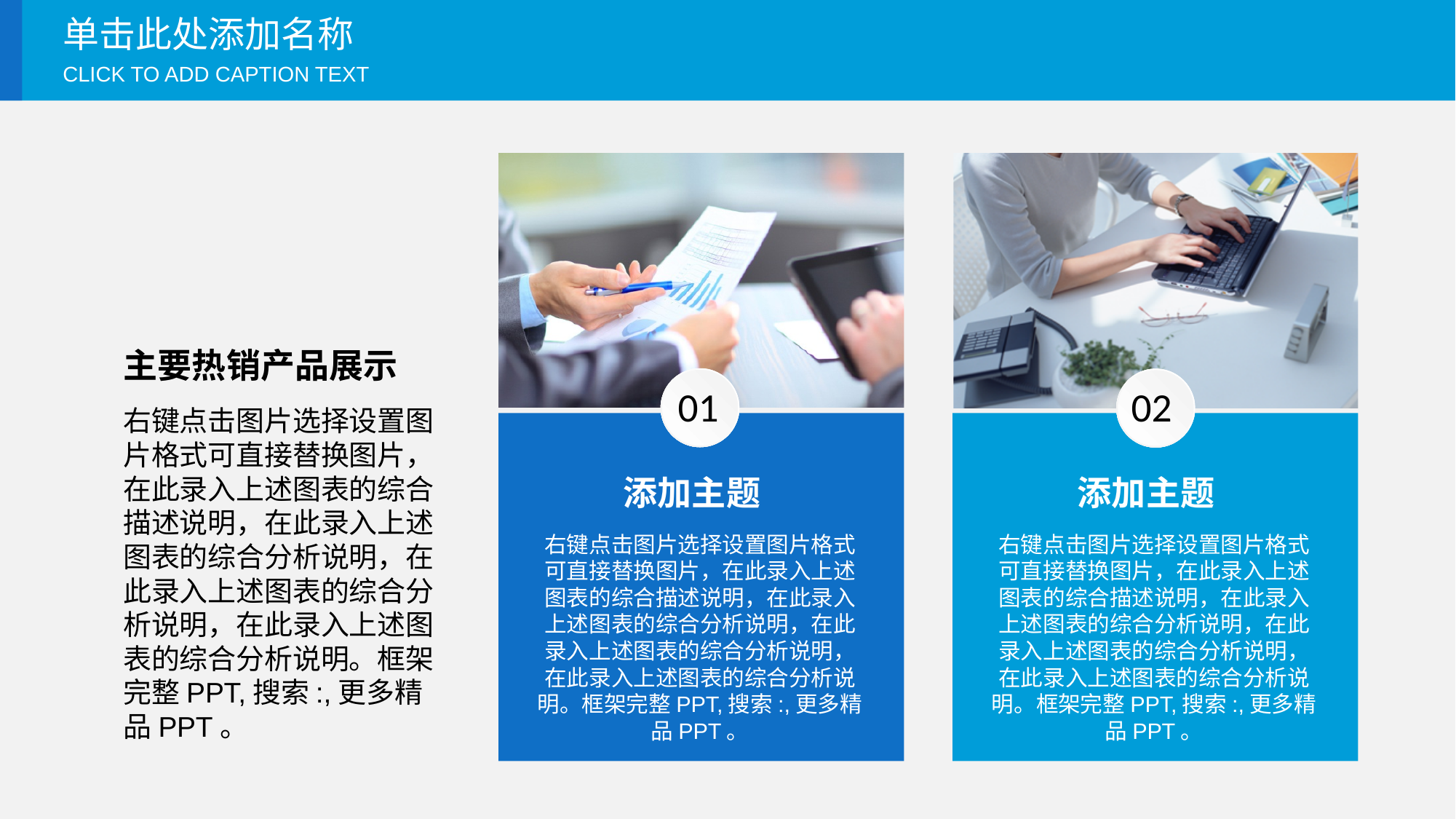

单击此处添加名称
CLICK TO ADD CAPTION TEXT

主要热销产品展示

01

02
右键点击图片选择设置图片格式可直接替换图片，在此录入上述图表的综合描述说明，在此录入上述图表的综合分析说明，在此录入上述图表的综合分析说明，在此录入上述图表的综合分析说明。框架完整PPT,搜索:,更多精品PPT。

添加主题
添加主题
右键点击图片选择设置图片格式可直接替换图片，在此录入上述图表的综合描述说明，在此录入上述图表的综合分析说明，在此录入上述图表的综合分析说明，在此录入上述图表的综合分析说明。框架完整PPT,搜索:,更多精品PPT。
右键点击图片选择设置图片格式可直接替换图片，在此录入上述图表的综合描述说明，在此录入上述图表的综合分析说明，在此录入上述图表的综合分析说明，在此录入上述图表的综合分析说明。框架完整PPT,搜索:,更多精品PPT。